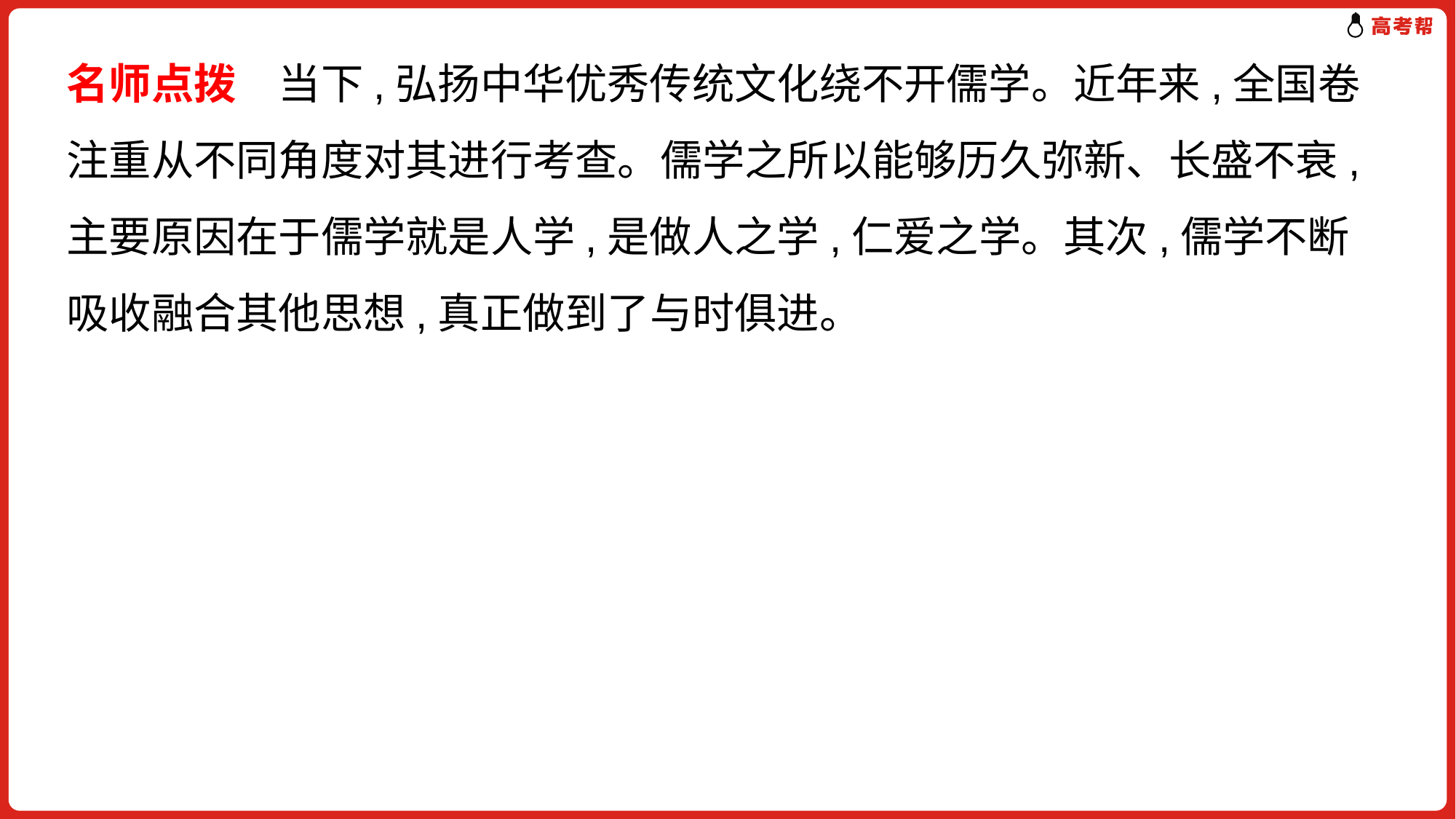

名师点拨　当下,弘扬中华优秀传统文化绕不开儒学。近年来,全国卷注重从不同角度对其进行考查。儒学之所以能够历久弥新、长盛不衰,主要原因在于儒学就是人学,是做人之学,仁爱之学。其次,儒学不断吸收融合其他思想,真正做到了与时俱进。